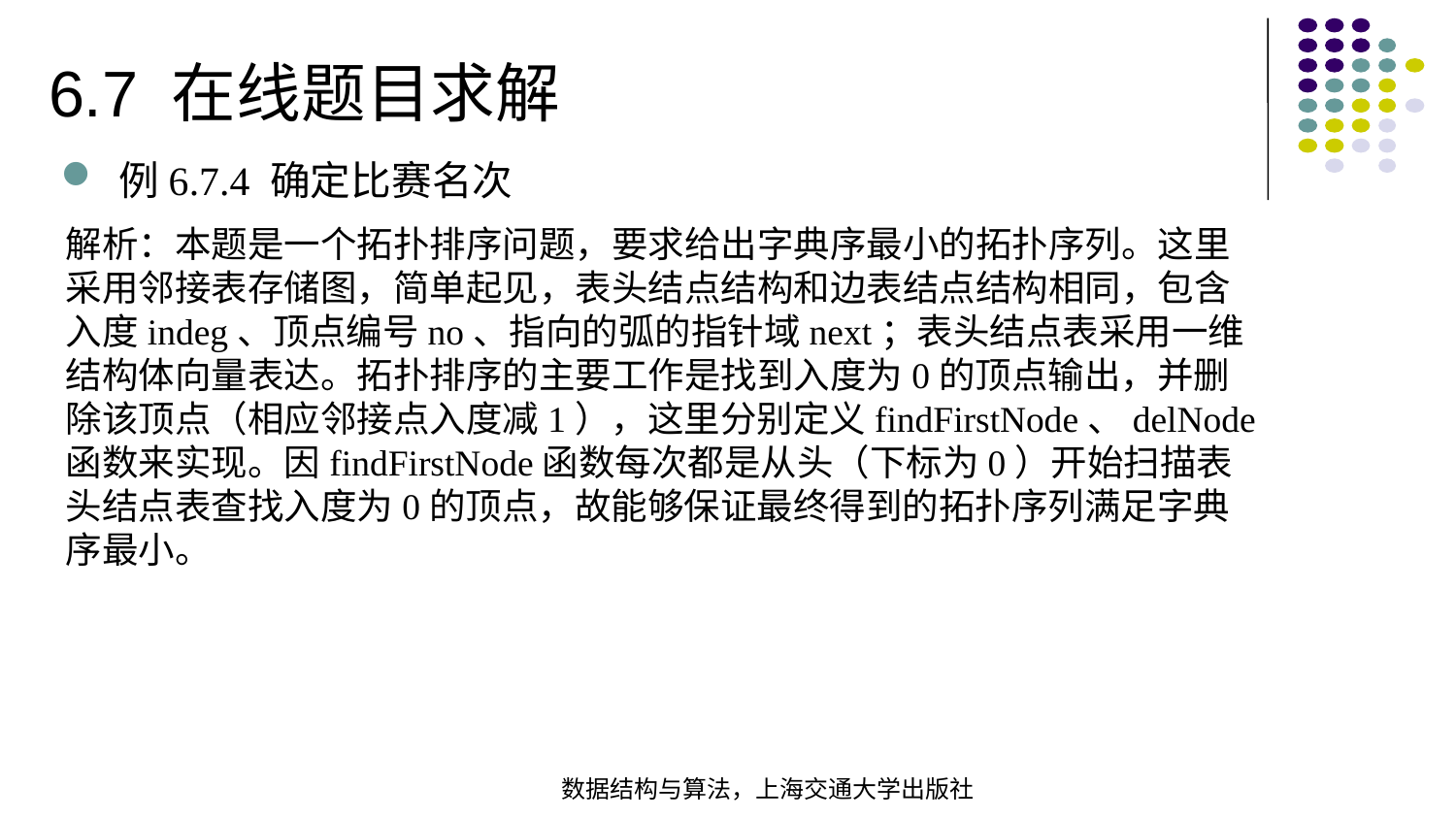

6.7 在线题目求解
例6.7.4 确定比赛名次
解析：本题是一个拓扑排序问题，要求给出字典序最小的拓扑序列。这里采用邻接表存储图，简单起见，表头结点结构和边表结点结构相同，包含入度indeg、顶点编号no、指向的弧的指针域next；表头结点表采用一维结构体向量表达。拓扑排序的主要工作是找到入度为0的顶点输出，并删除该顶点（相应邻接点入度减1），这里分别定义findFirstNode、delNode函数来实现。因findFirstNode函数每次都是从头（下标为0）开始扫描表头结点表查找入度为0的顶点，故能够保证最终得到的拓扑序列满足字典序最小。